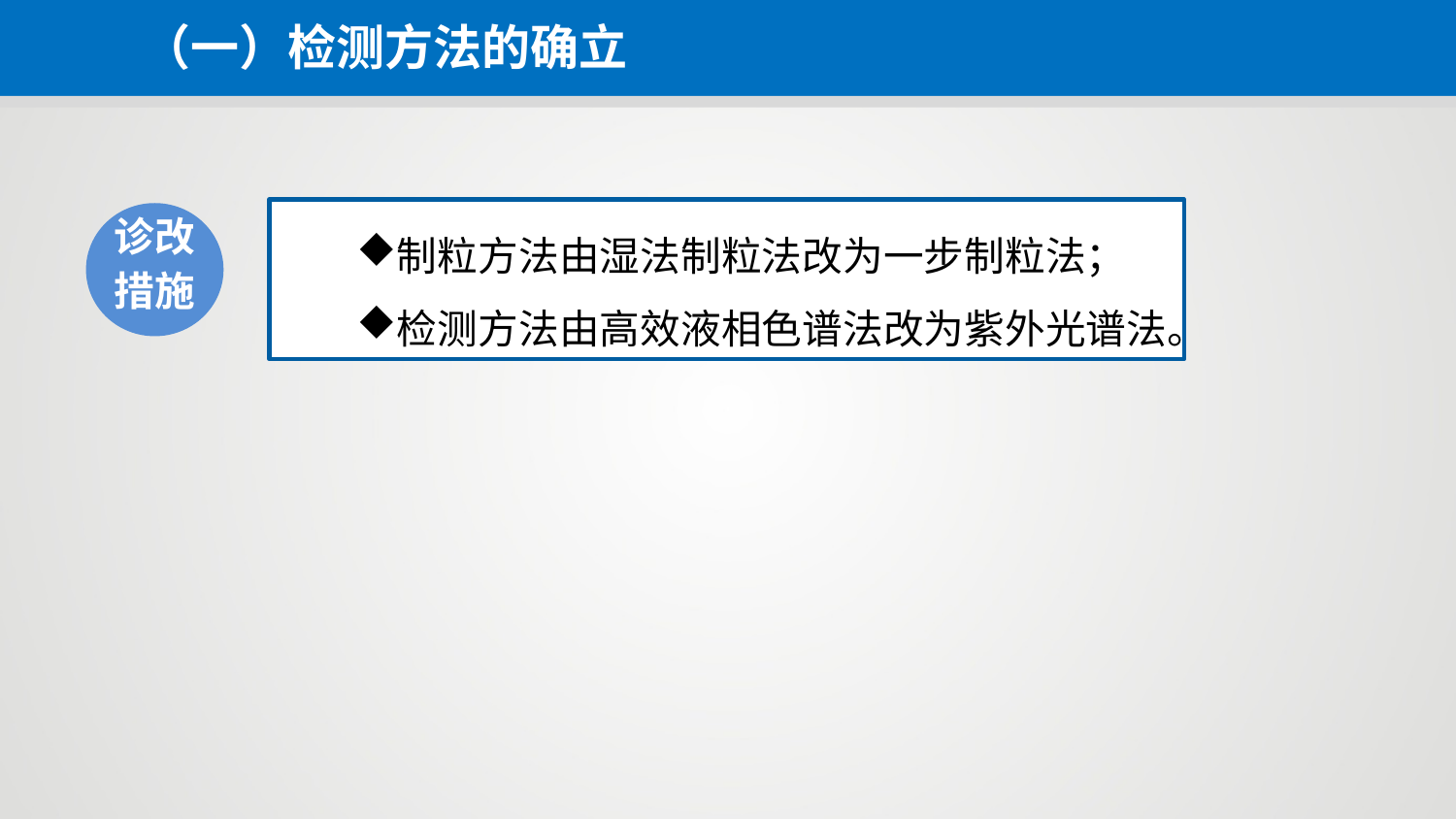

（一）检测方法的确立
制粒方法由湿法制粒法改为一步制粒法；
检测方法由高效液相色谱法改为紫外光谱法。

诊改
措施